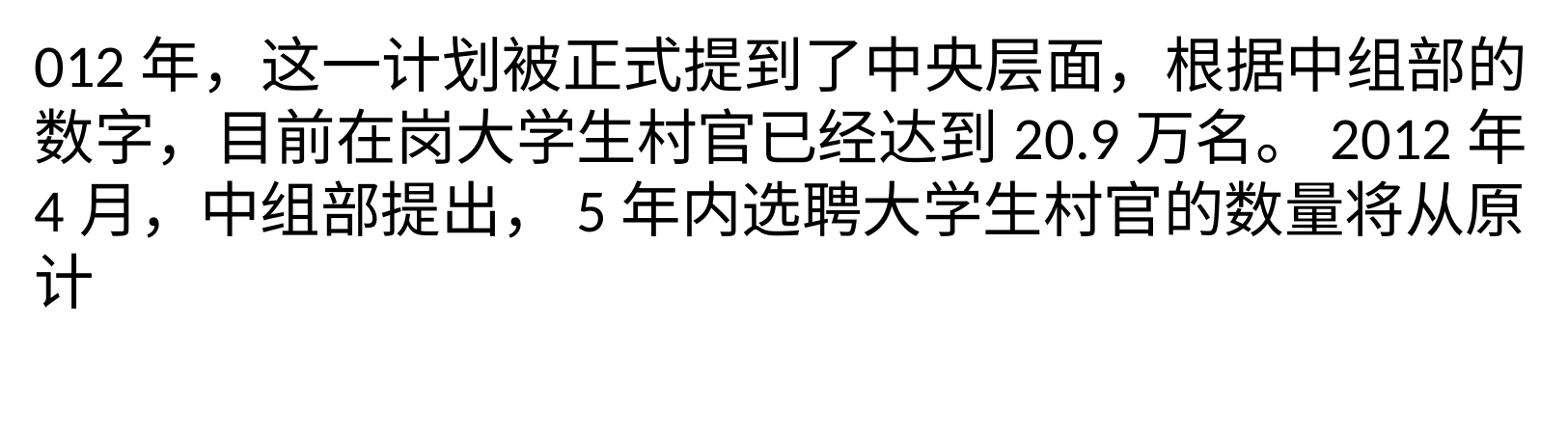

012年，这一计划被正式提到了中央层面，根据中组部的数字，目前在岗大学生村官已经达到20.9万名。2012年4月，中组部提出，5年内选聘大学生村官的数量将从原计